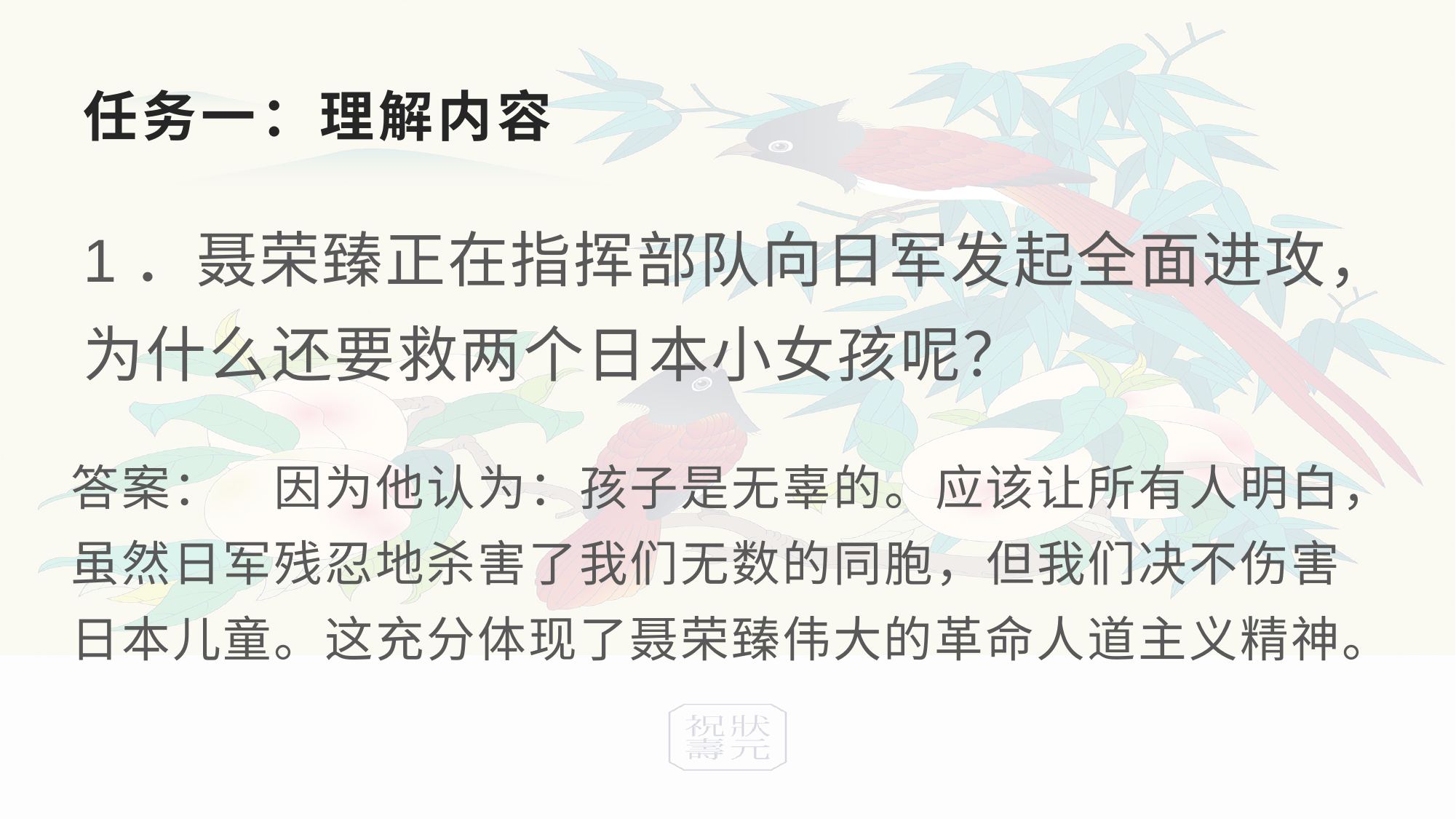

# 任务一：理解内容
1．聂荣臻正在指挥部队向日军发起全面进攻，为什么还要救两个日本小女孩呢？
答案：　因为他认为：孩子是无辜的。应该让所有人明白，虽然日军残忍地杀害了我们无数的同胞，但我们决不伤害日本儿童。这充分体现了聂荣臻伟大的革命人道主义精神。